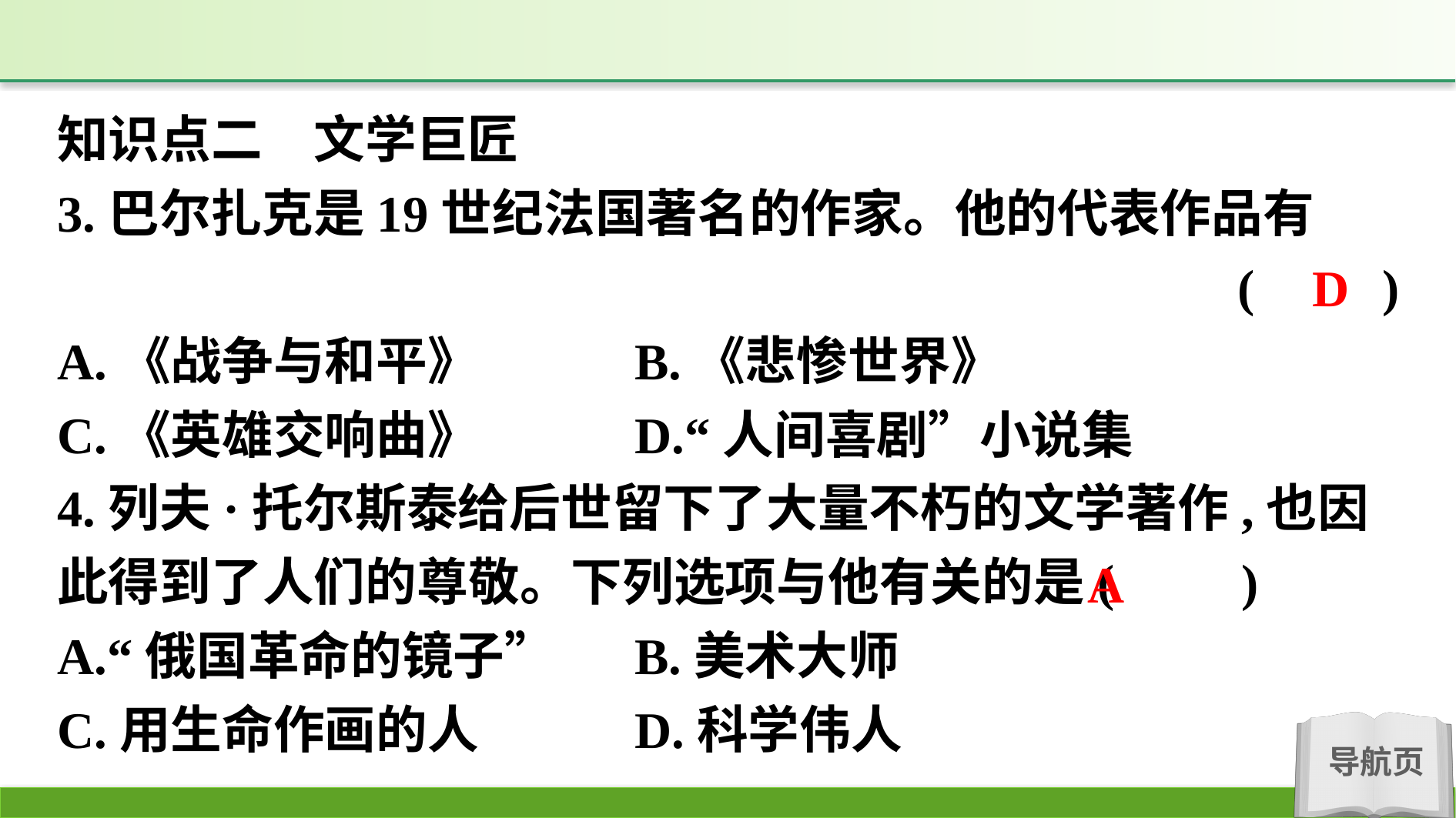

知识点二　文学巨匠
3.巴尔扎克是19世纪法国著名的作家。他的代表作品有
(　　)
A.《战争与和平》　　	B.《悲惨世界》
C.《英雄交响曲》　　	D.“人间喜剧”小说集
4.列夫·托尔斯泰给后世留下了大量不朽的文学著作,也因此得到了人们的尊敬。下列选项与他有关的是(　　)
A.“俄国革命的镜子”	B.美术大师
C.用生命作画的人		D.科学伟人
D
A